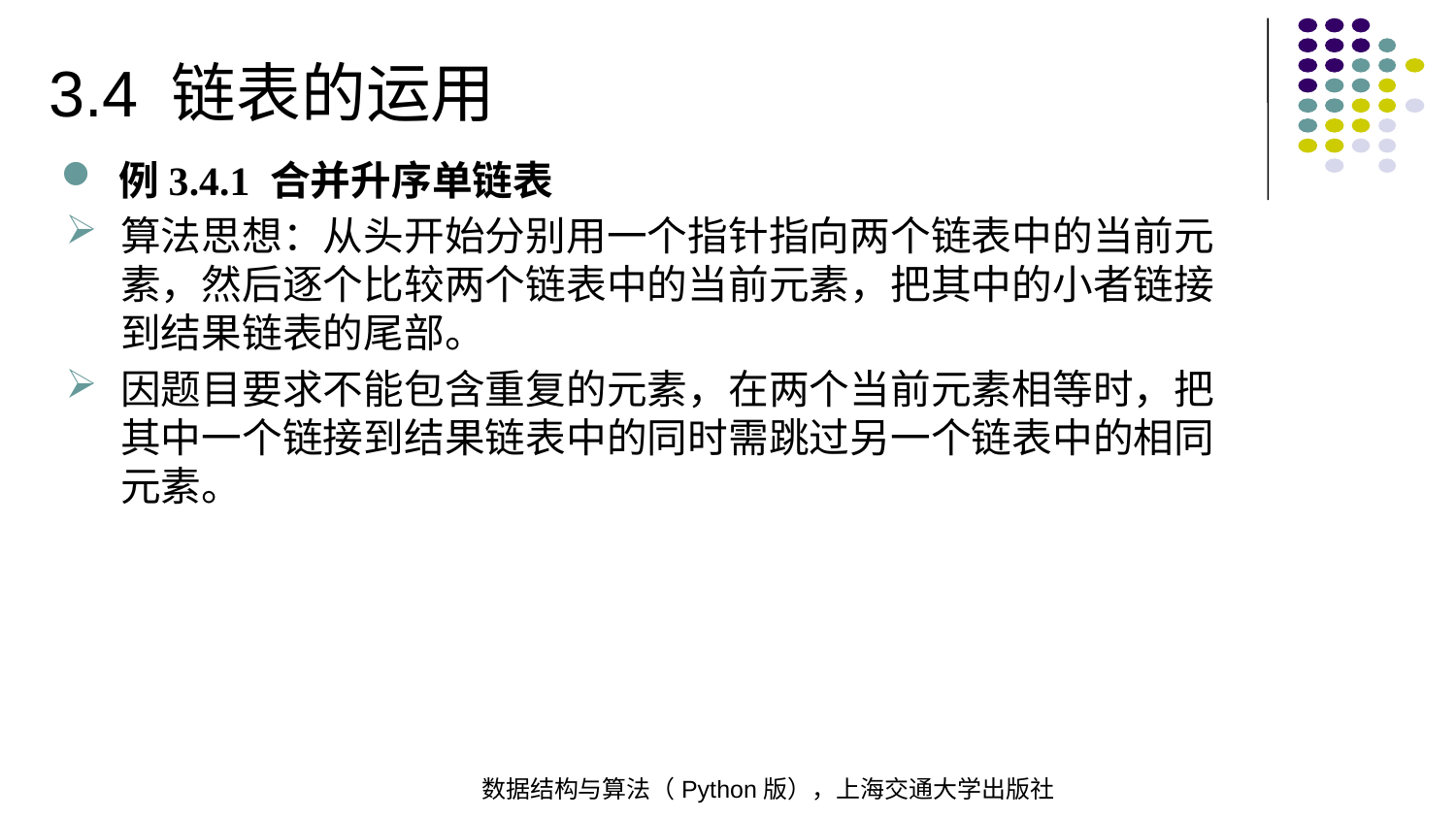

3.4 链表的运用
例3.4.1 合并升序单链表
算法思想：从头开始分别用一个指针指向两个链表中的当前元素，然后逐个比较两个链表中的当前元素，把其中的小者链接到结果链表的尾部。
因题目要求不能包含重复的元素，在两个当前元素相等时，把其中一个链接到结果链表中的同时需跳过另一个链表中的相同元素。